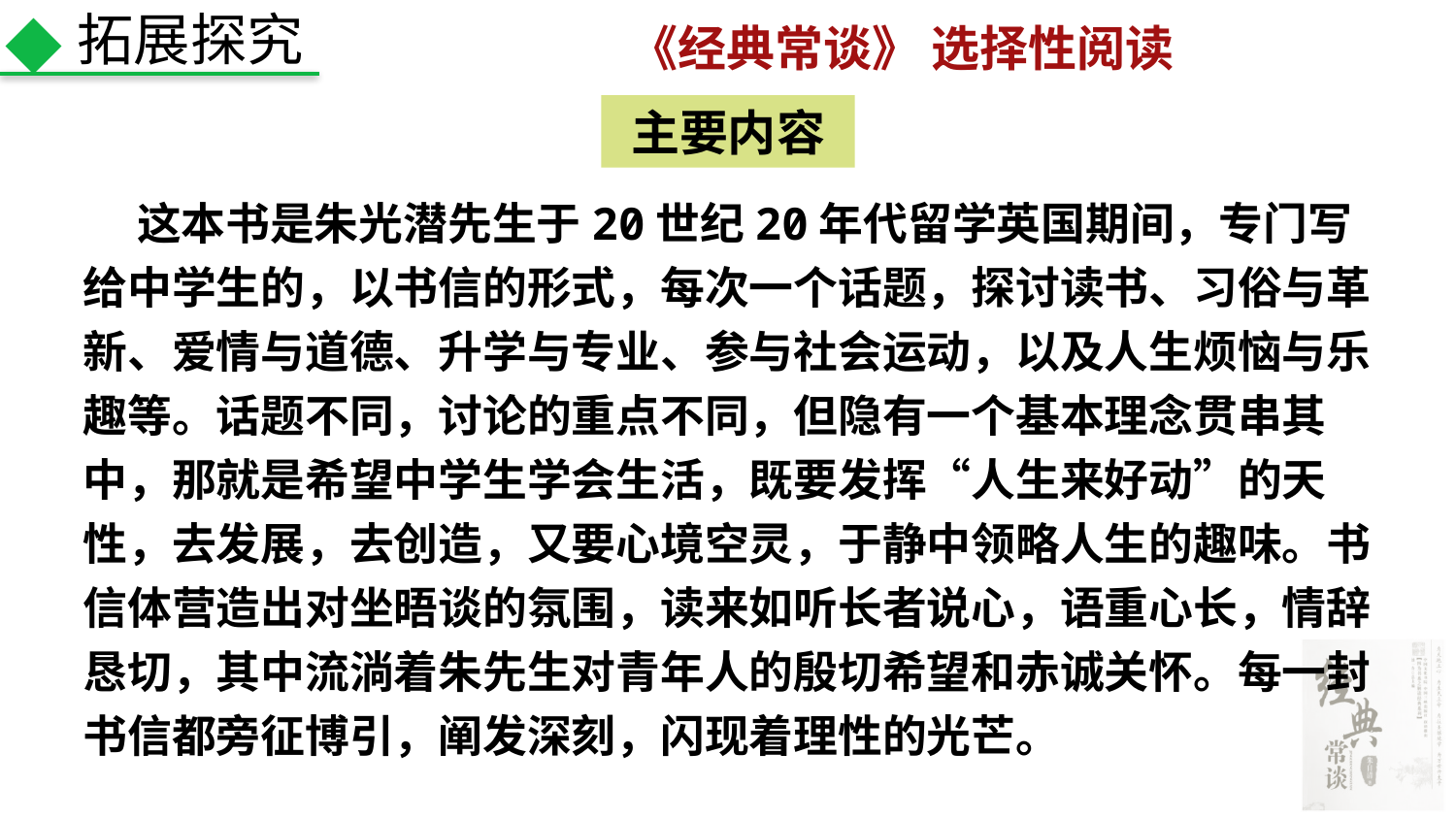

拓展探究

主要内容
    这本书是朱光潜先生于20世纪20年代留学英国期间，专门写给中学生的，以书信的形式，每次一个话题，探讨读书、习俗与革新、爱情与道德、升学与专业、参与社会运动，以及人生烦恼与乐趣等。话题不同，讨论的重点不同，但隐有一个基本理念贯串其中，那就是希望中学生学会生活，既要发挥“人生来好动”的天性，去发展，去创造，又要心境空灵，于静中领略人生的趣味。书信体营造出对坐晤谈的氛围，读来如听长者说心，语重心长，情辞恳切，其中流淌着朱先生对青年人的殷切希望和赤诚关怀。每一封书信都旁征博引，阐发深刻，闪现着理性的光芒。